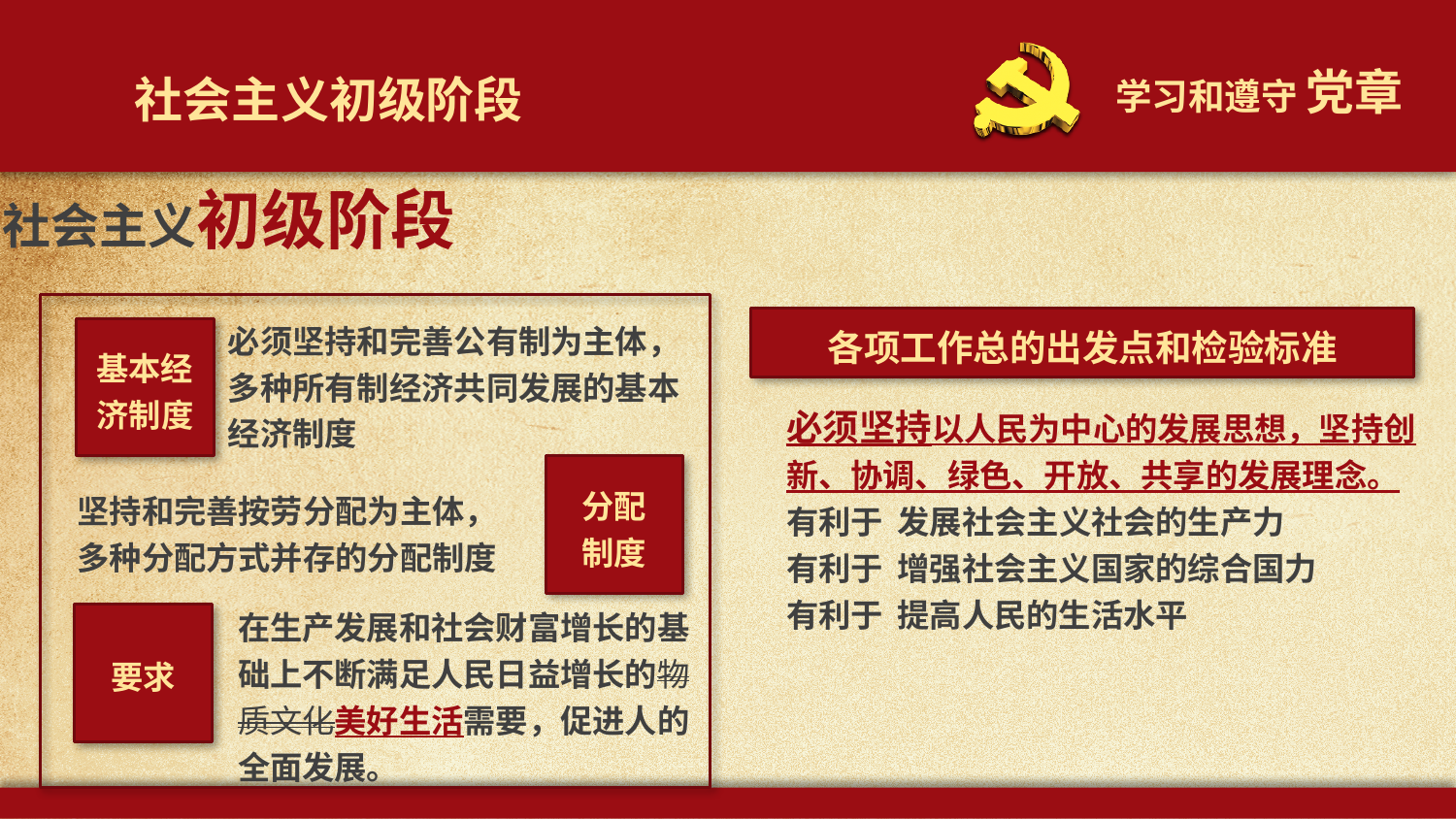

社会主义初级阶段
社会主义初级阶段

必须坚持和完善公有制为主体，多种所有制经济共同发展的基本经济制度
各项工作总的出发点和检验标准
基本经济制度
必须坚持以人民为中心的发展思想，坚持创新、协调、绿色、开放、共享的发展理念。
有利于  发展社会主义社会的生产力
有利于  增强社会主义国家的综合国力
有利于  提高人民的生活水平
分配
制度
坚持和完善按劳分配为主体，
多种分配方式并存的分配制度
在生产发展和社会财富增长的基础上不断满足人民日益增长的物质文化美好生活需要，促进人的全面发展。
要求